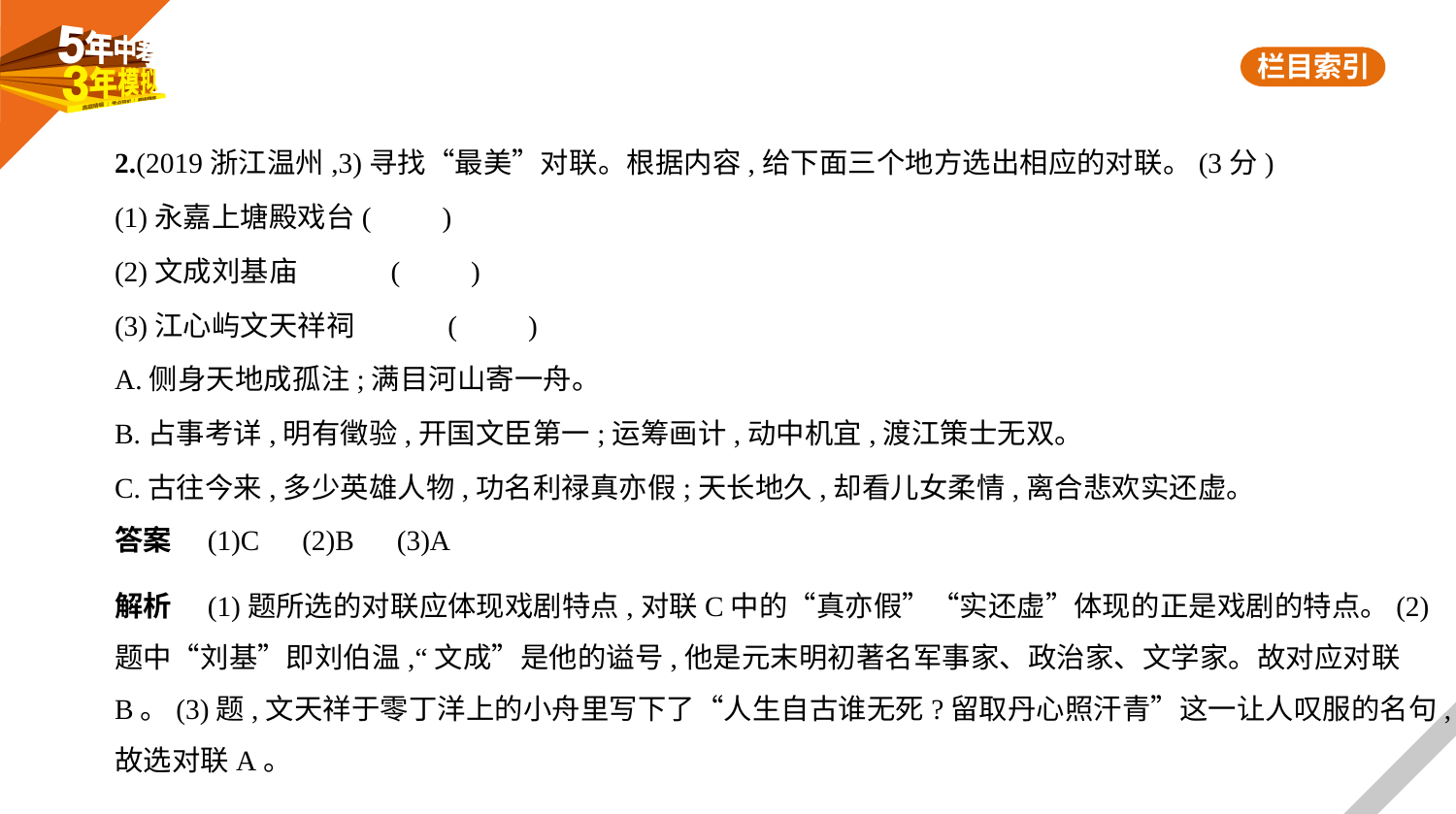

2.(2019浙江温州,3)寻找“最美”对联。根据内容,给下面三个地方选出相应的对联。(3分)
(1)永嘉上塘殿戏台(　　)
(2)文成刘基庙　　　(　　)
(3)江心屿文天祥祠　　　(　　)
A.侧身天地成孤注;满目河山寄一舟。
B.占事考详,明有徵验,开国文臣第一;运筹画计,动中机宜,渡江策士无双。
C.古往今来,多少英雄人物,功名利禄真亦假;天长地久,却看儿女柔情,离合悲欢实还虚。
答案　(1)C　(2)B　(3)A
解析　(1)题所选的对联应体现戏剧特点,对联C中的“真亦假”“实还虚”体现的正是戏剧的特点。(2)
题中“刘基”即刘伯温,“文成”是他的谥号,他是元末明初著名军事家、政治家、文学家。故对应对联
B。(3)题,文天祥于零丁洋上的小舟里写下了“人生自古谁无死?留取丹心照汗青”这一让人叹服的名句,
故选对联A。